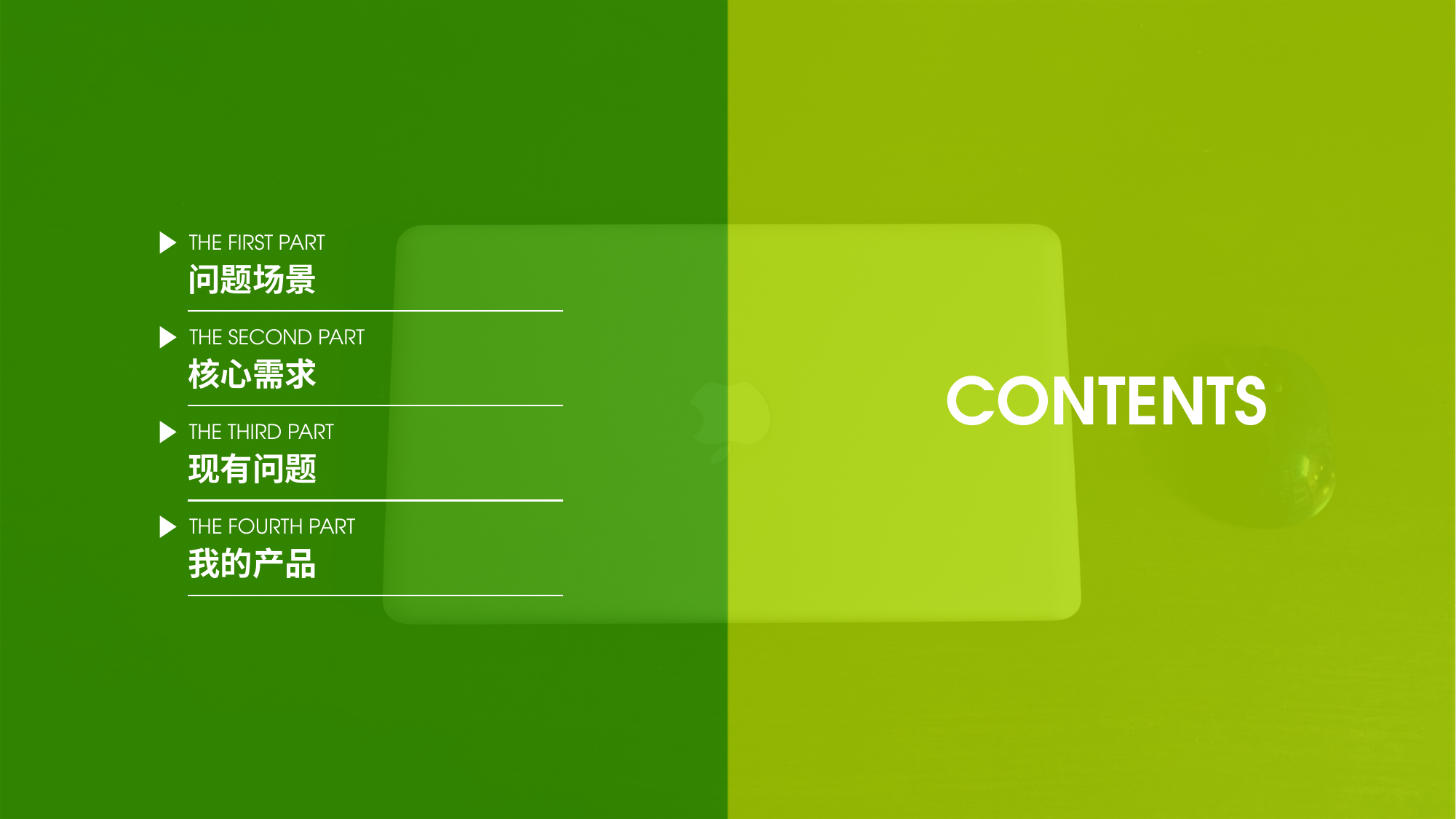

THE FIRST PART

问题场景
THE SECOND PART

核心需求
CONTENTS
THE THIRD PART

现有问题
THE FOURTH PART

我的产品